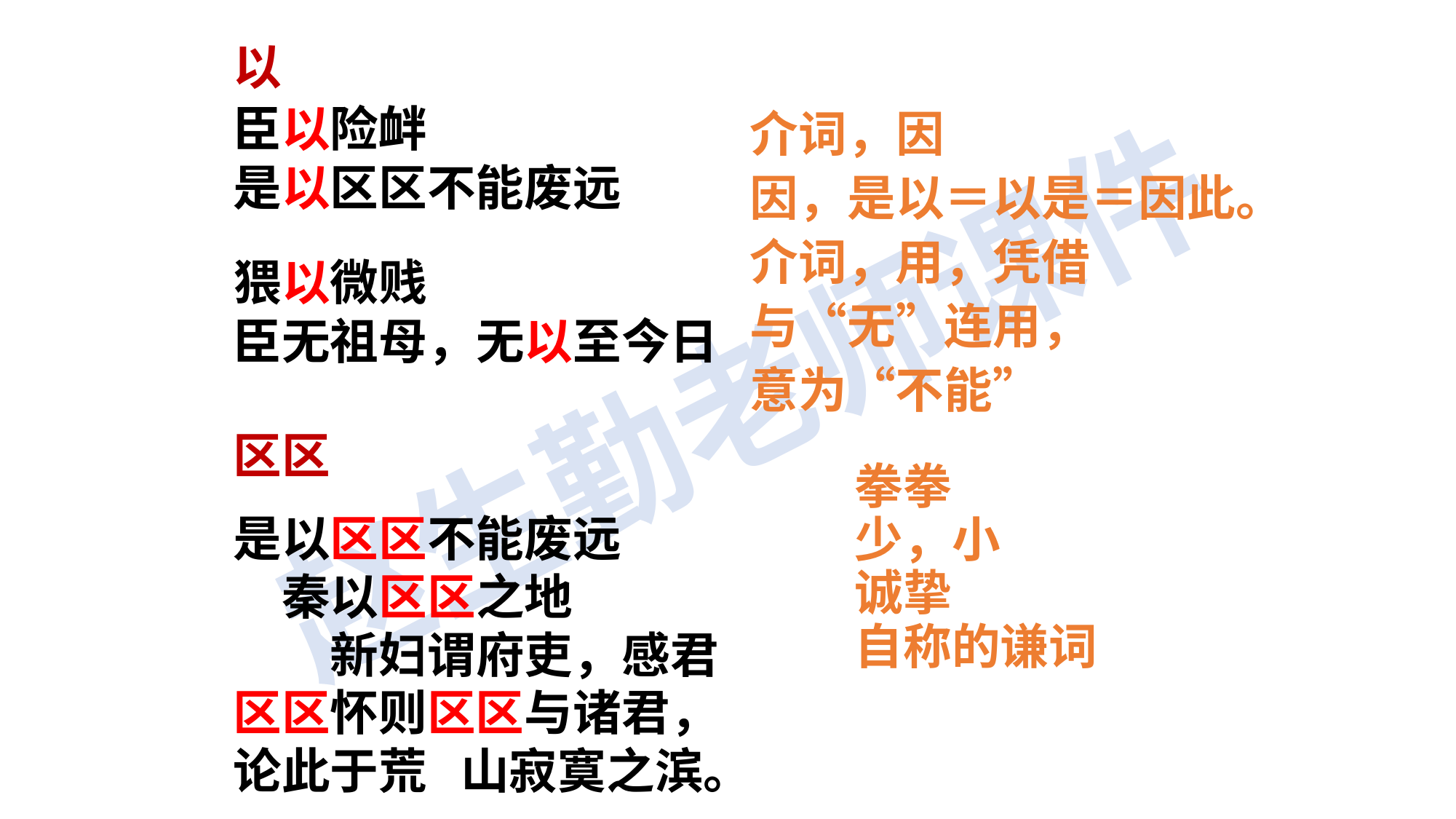

以
臣以险衅
是以区区不能废远
猥以微贱
臣无祖母，无以至今日
区区
是以区区不能废远　　　秦以区区之地　　　　　新妇谓府吏，感君区区怀则区区与诸君，论此于荒   山寂寞之滨。
介词，因
因，是以＝以是＝因此。
介词，用，凭借
与“无”连用，
意为“不能”
拳拳
少，小
诚挚
自称的谦词